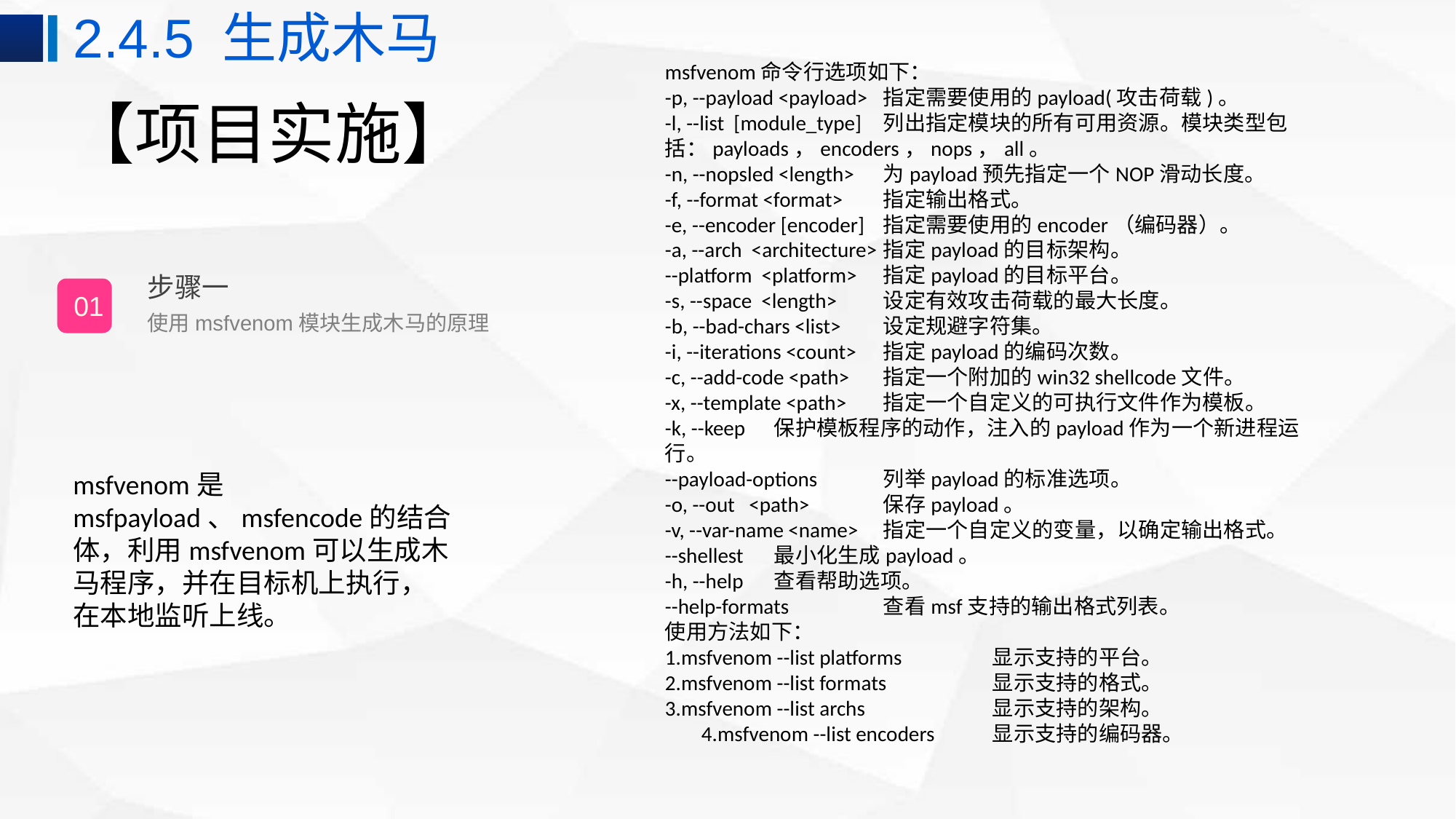

2.4.5 生成木马

msfvenom命令行选项如下：-p, --payload <payload>  	指定需要使用的payload(攻击荷载)。-l, --list  [module_type] 	列出指定模块的所有可用资源。模块类型包括：payloads，encoders，nops，all。-n, --nopsled <length>  	为payload预先指定一个NOP滑动长度。-f, --format <format>  	指定输出格式。-e, --encoder [encoder]  	指定需要使用的encoder（编码器）。-a, --arch  <architecture> 	指定payload的目标架构。--platform  <platform>   	指定payload的目标平台。-s, --space  <length>   	设定有效攻击荷载的最大长度。-b, --bad-chars <list>   	设定规避字符集。-i, --iterations <count>  	指定payload的编码次数。-c, --add-code <path>   	指定一个附加的win32 shellcode文件。-x, --template <path>  	指定一个自定义的可执行文件作为模板。 -k, --keep 	保护模板程序的动作，注入的payload作为一个新进程运行。 --payload-options    	列举payload的标准选项。-o, --out   <path>   	保存payload。-v, --var-name <name>  	指定一个自定义的变量，以确定输出格式。--shellest    	最小化生成payload。-h, --help   	查看帮助选项。 --help-formats  	查看msf支持的输出格式列表。使用方法如下：1.msfvenom --list platforms  	显示支持的平台。2.msfvenom --list formats   	显示支持的格式。3.msfvenom --list archs     	显示支持的架构。4.msfvenom --list encoders   	显示支持的编码器。
# 【项目实施】
步骤一

01
使用msfvenom模块生成木马的原理
msfvenom是msfpayload、msfencode的结合体，利用msfvenom可以生成木马程序，并在目标机上执行，在本地监听上线。